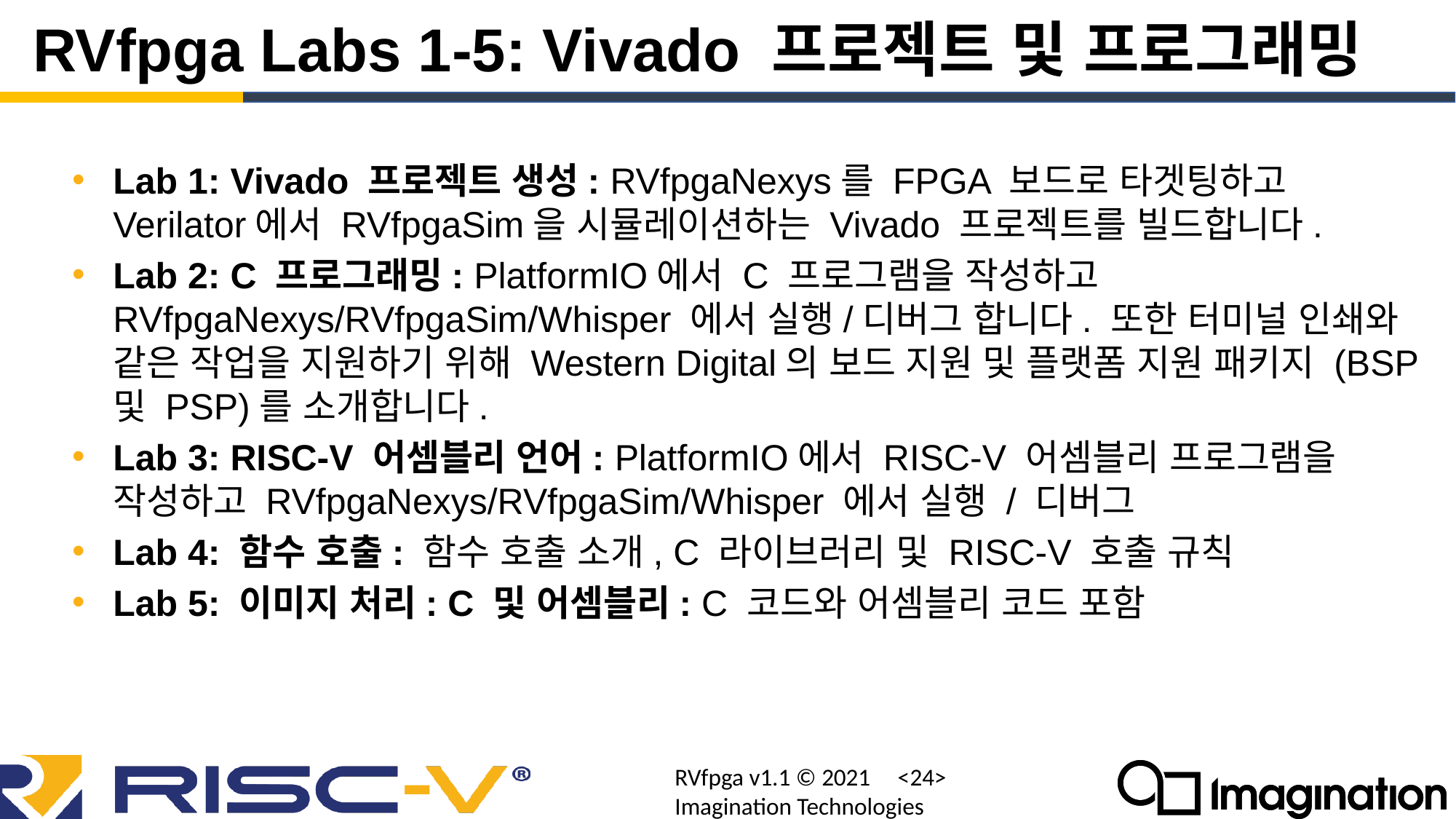

# RVfpga Labs 1-5: Vivado 프로젝트 및 프로그래밍
Lab 1: Vivado 프로젝트 생성: RVfpgaNexys를 FPGA 보드로 타겟팅하고 Verilator에서 RVfpgaSim을 시뮬레이션하는 Vivado 프로젝트를 빌드합니다.
Lab 2: C 프로그래밍: PlatformIO에서 C 프로그램을 작성하고 RVfpgaNexys/RVfpgaSim/Whisper 에서 실행/디버그 합니다. 또한 터미널 인쇄와 같은 작업을 지원하기 위해 Western Digital의 보드 지원 및 플랫폼 지원 패키지 (BSP 및 PSP)를 소개합니다.
Lab 3: RISC-V 어셈블리 언어: PlatformIO에서 RISC-V 어셈블리 프로그램을 작성하고 RVfpgaNexys/RVfpgaSim/Whisper 에서 실행 / 디버그
Lab 4: 함수 호출: 함수 호출 소개, C 라이브러리 및 RISC-V 호출 규칙
Lab 5: 이미지 처리: C 및 어셈블리: C 코드와 어셈블리 코드 포함